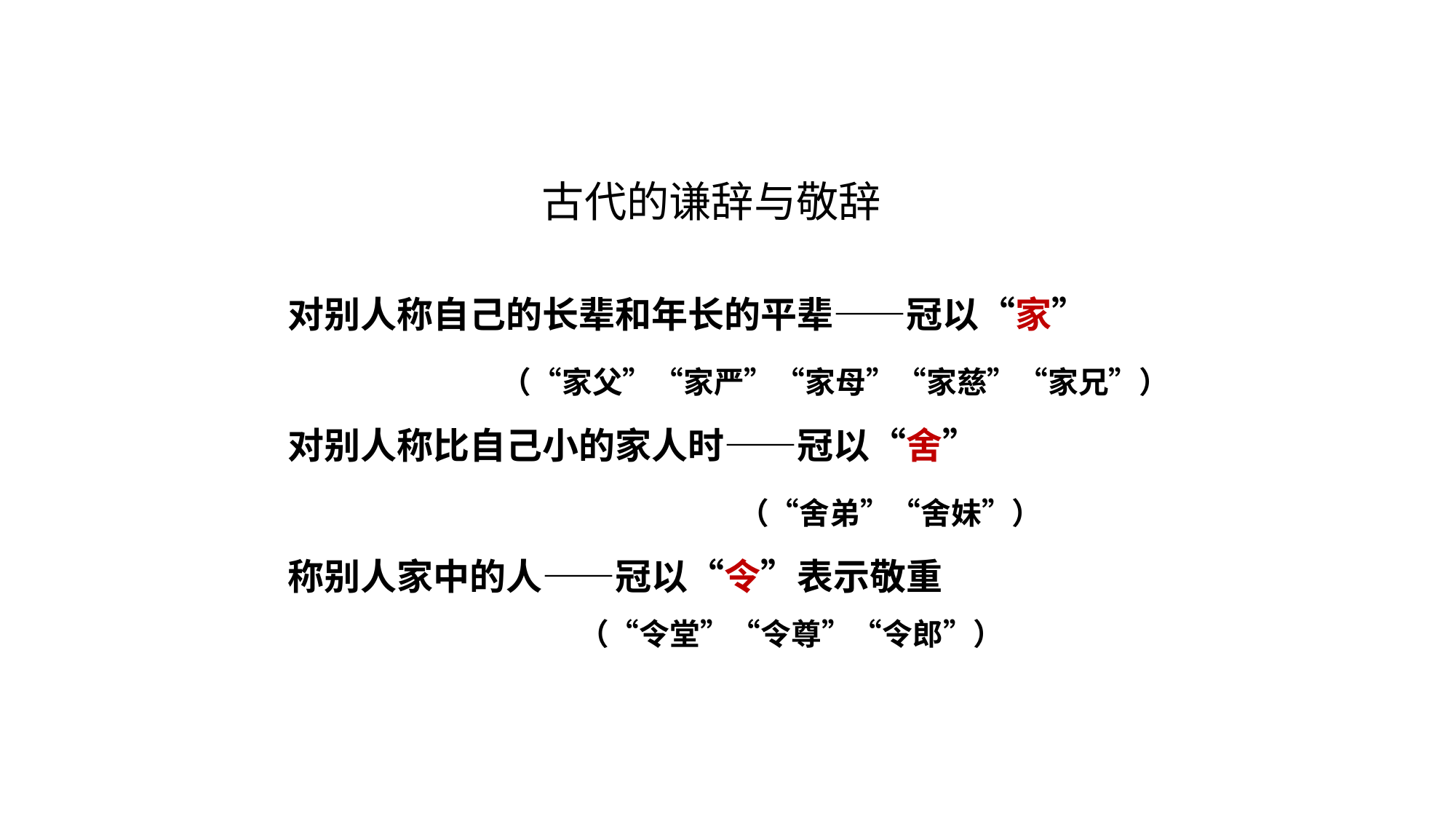

古代的谦辞与敬辞
对别人称自己的长辈和年长的平辈——冠以“家”
                         （“家父”“家严”“家母”“家慈”“家兄”）
对别人称比自己小的家人时——冠以“舍”
                                                      （“舍弟”“舍妹”）
称别人家中的人——冠以“令”表示敬重
                                         （“令堂”“令尊”“令郎”）